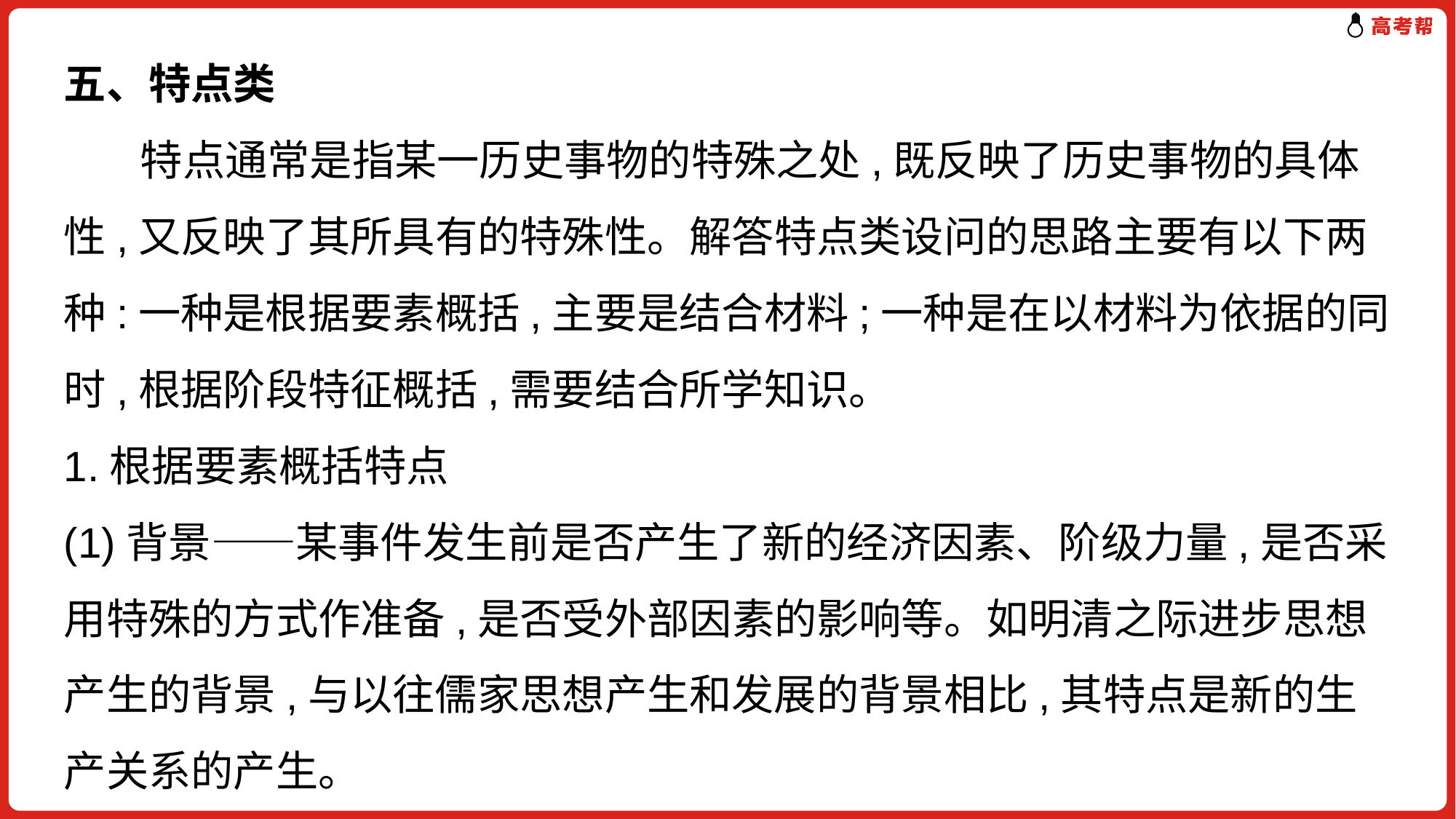

五、特点类
       特点通常是指某一历史事物的特殊之处,既反映了历史事物的具体性,又反映了其所具有的特殊性。解答特点类设问的思路主要有以下两种:一种是根据要素概括,主要是结合材料;一种是在以材料为依据的同时,根据阶段特征概括,需要结合所学知识。
1.根据要素概括特点
(1)背景——某事件发生前是否产生了新的经济因素、阶级力量,是否采用特殊的方式作准备,是否受外部因素的影响等。如明清之际进步思想产生的背景,与以往儒家思想产生和发展的背景相比,其特点是新的生产关系的产生。